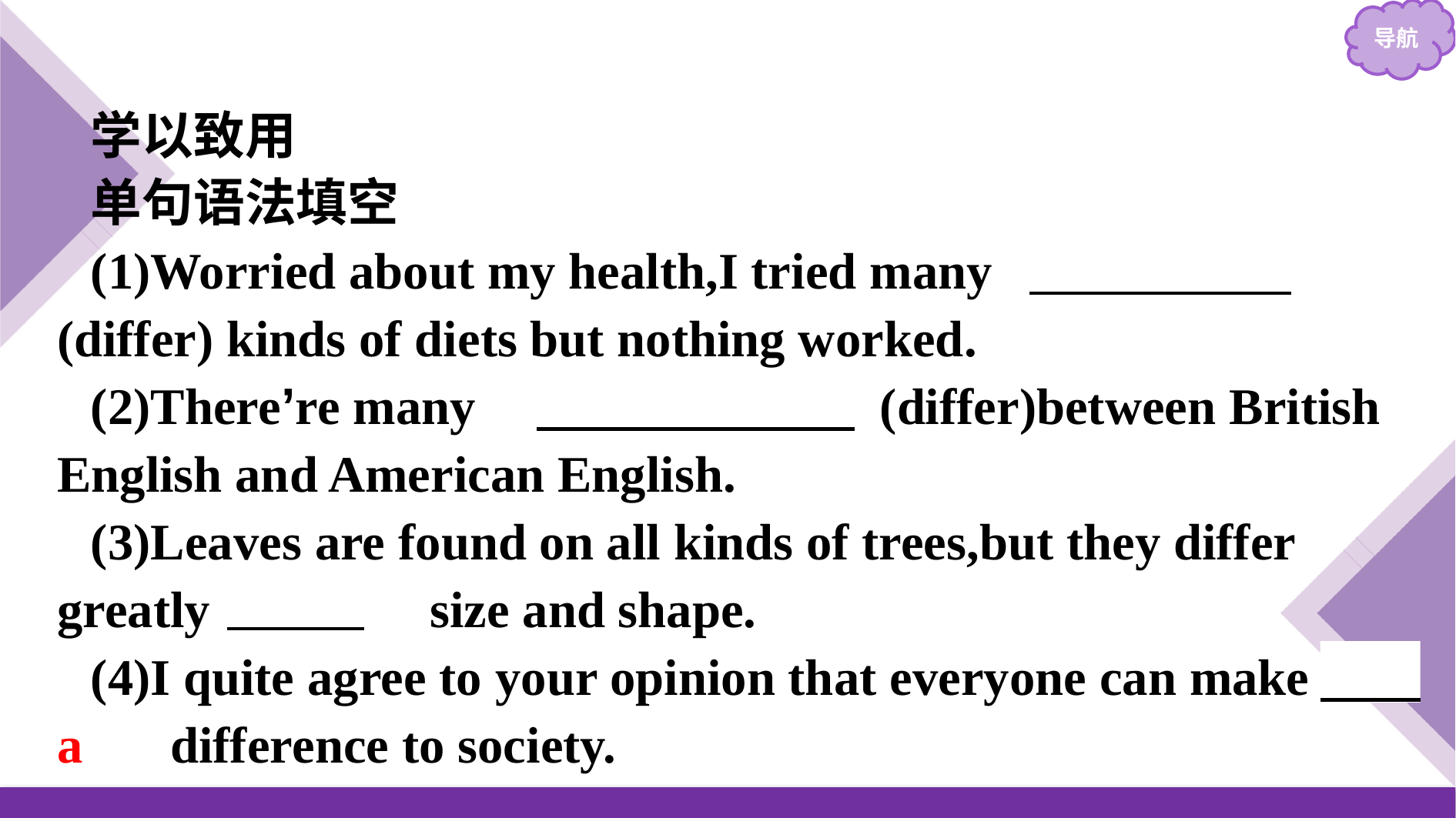

学以致用
单句语法填空
(1)Worried about my health,I tried many 　different　(differ) kinds of diets but nothing worked.
(2)There’re many 　differences　(differ)between British English and American English.
(3)Leaves are found on all kinds of trees,but they differ greatly 　in　 size and shape.
(4)I quite agree to your opinion that everyone can make 　a　 difference to society.